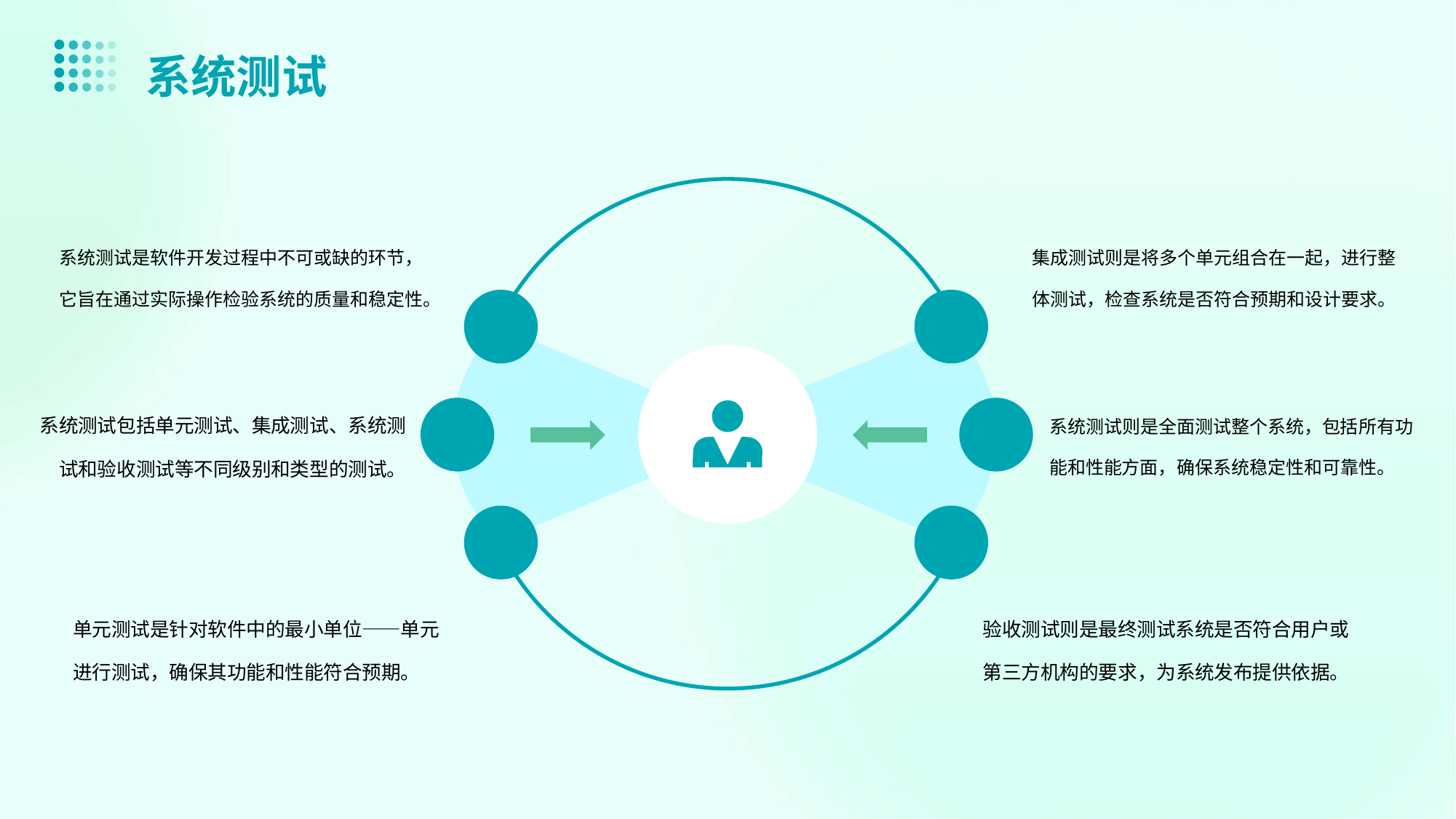

系统测试

系统测试是软件开发过程中不可或缺的环节，它旨在通过实际操作检验系统的质量和稳定性。
集成测试则是将多个单元组合在一起，进行整体测试，检查系统是否符合预期和设计要求。

系统测试包括单元测试、集成测试、系统测试和验收测试等不同级别和类型的测试。
系统测试则是全面测试整个系统，包括所有功能和性能方面，确保系统稳定性和可靠性。

单元测试是针对软件中的最小单位——单元进行测试，确保其功能和性能符合预期。
验收测试则是最终测试系统是否符合用户或第三方机构的要求，为系统发布提供依据。